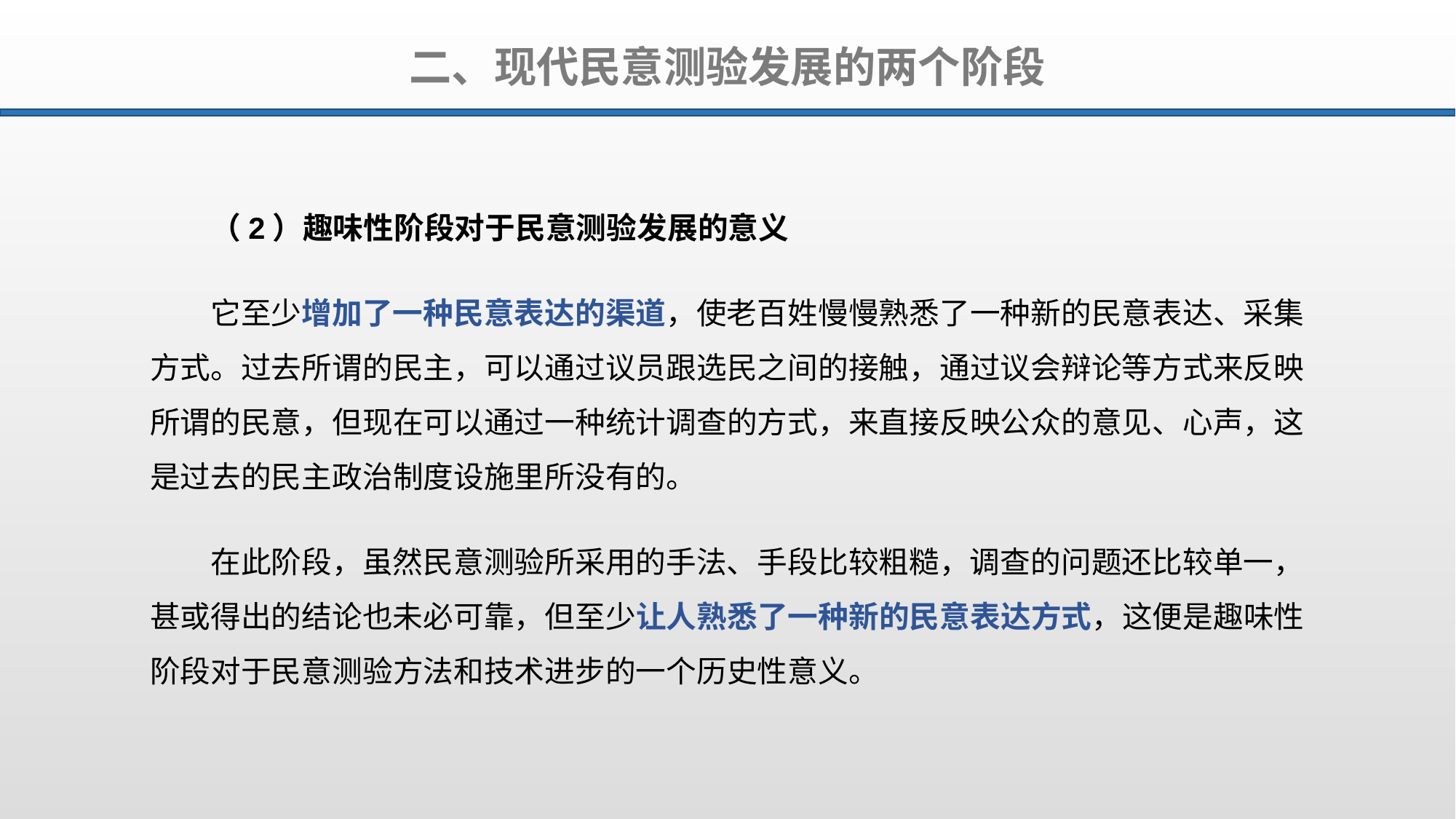

二、现代民意测验发展的两个阶段

（2）趣味性阶段对于民意测验发展的意义
它至少增加了一种民意表达的渠道，使老百姓慢慢熟悉了一种新的民意表达、采集方式。过去所谓的民主，可以通过议员跟选民之间的接触，通过议会辩论等方式来反映所谓的民意，但现在可以通过一种统计调查的方式，来直接反映公众的意见、心声，这是过去的民主政治制度设施里所没有的。
在此阶段，虽然民意测验所采用的手法、手段比较粗糙，调查的问题还比较单一，甚或得出的结论也未必可靠，但至少让人熟悉了一种新的民意表达方式，这便是趣味性阶段对于民意测验方法和技术进步的一个历史性意义。